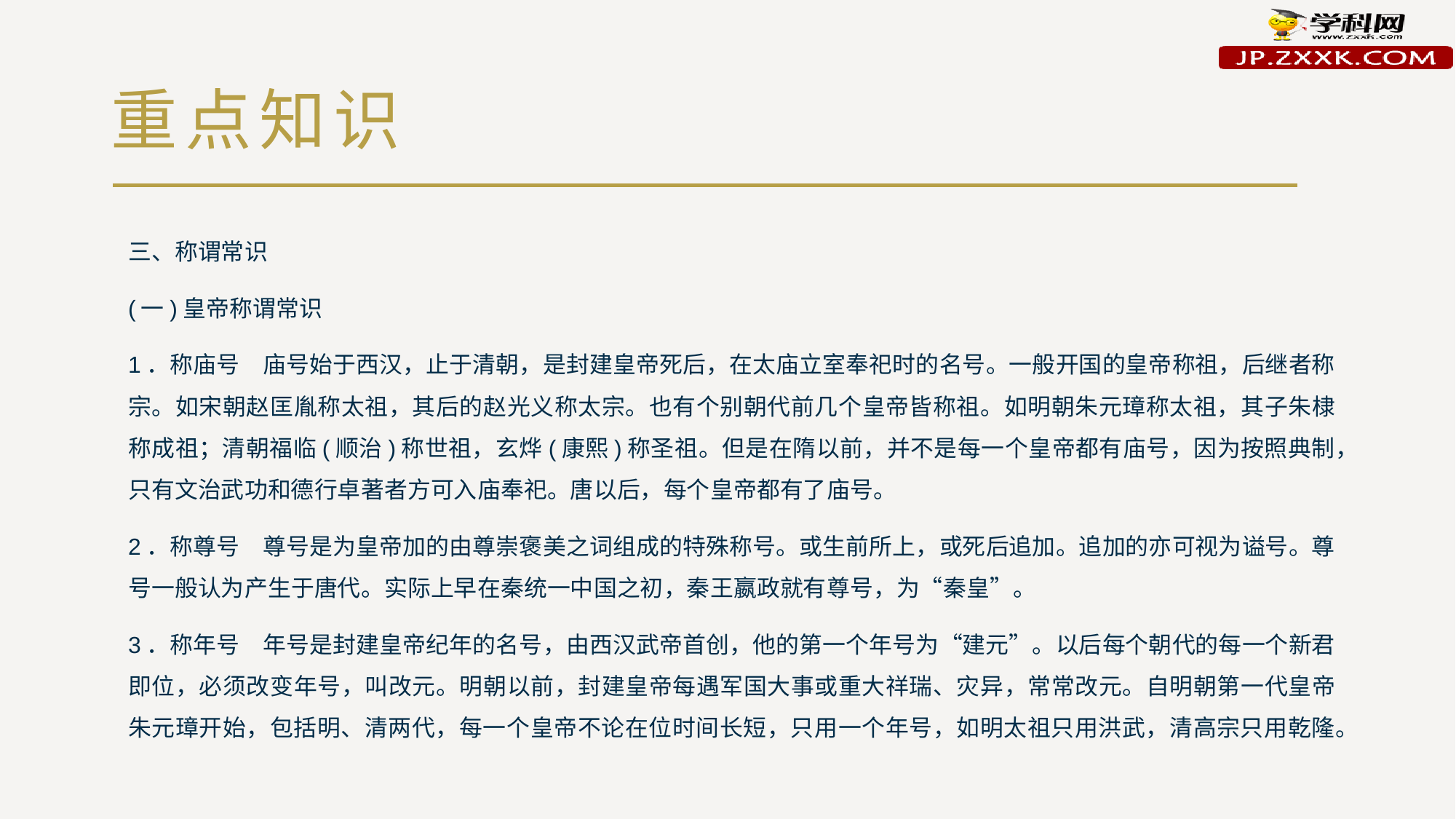

# 重点知识
三、称谓常识
(一)皇帝称谓常识
1．称庙号　庙号始于西汉，止于清朝，是封建皇帝死后，在太庙立室奉祀时的名号。一般开国的皇帝称祖，后继者称宗。如宋朝赵匡胤称太祖，其后的赵光义称太宗。也有个别朝代前几个皇帝皆称祖。如明朝朱元璋称太祖，其子朱棣称成祖；清朝福临(顺治)称世祖，玄烨(康熙)称圣祖。但是在隋以前，并不是每一个皇帝都有庙号，因为按照典制，只有文治武功和德行卓著者方可入庙奉祀。唐以后，每个皇帝都有了庙号。
2．称尊号　尊号是为皇帝加的由尊崇褒美之词组成的特殊称号。或生前所上，或死后追加。追加的亦可视为谥号。尊号一般认为产生于唐代。实际上早在秦统一中国之初，秦王嬴政就有尊号，为“秦皇”。
3．称年号　年号是封建皇帝纪年的名号，由西汉武帝首创，他的第一个年号为“建元”。以后每个朝代的每一个新君即位，必须改变年号，叫改元。明朝以前，封建皇帝每遇军国大事或重大祥瑞、灾异，常常改元。自明朝第一代皇帝朱元璋开始，包括明、清两代，每一个皇帝不论在位时间长短，只用一个年号，如明太祖只用洪武，清高宗只用乾隆。